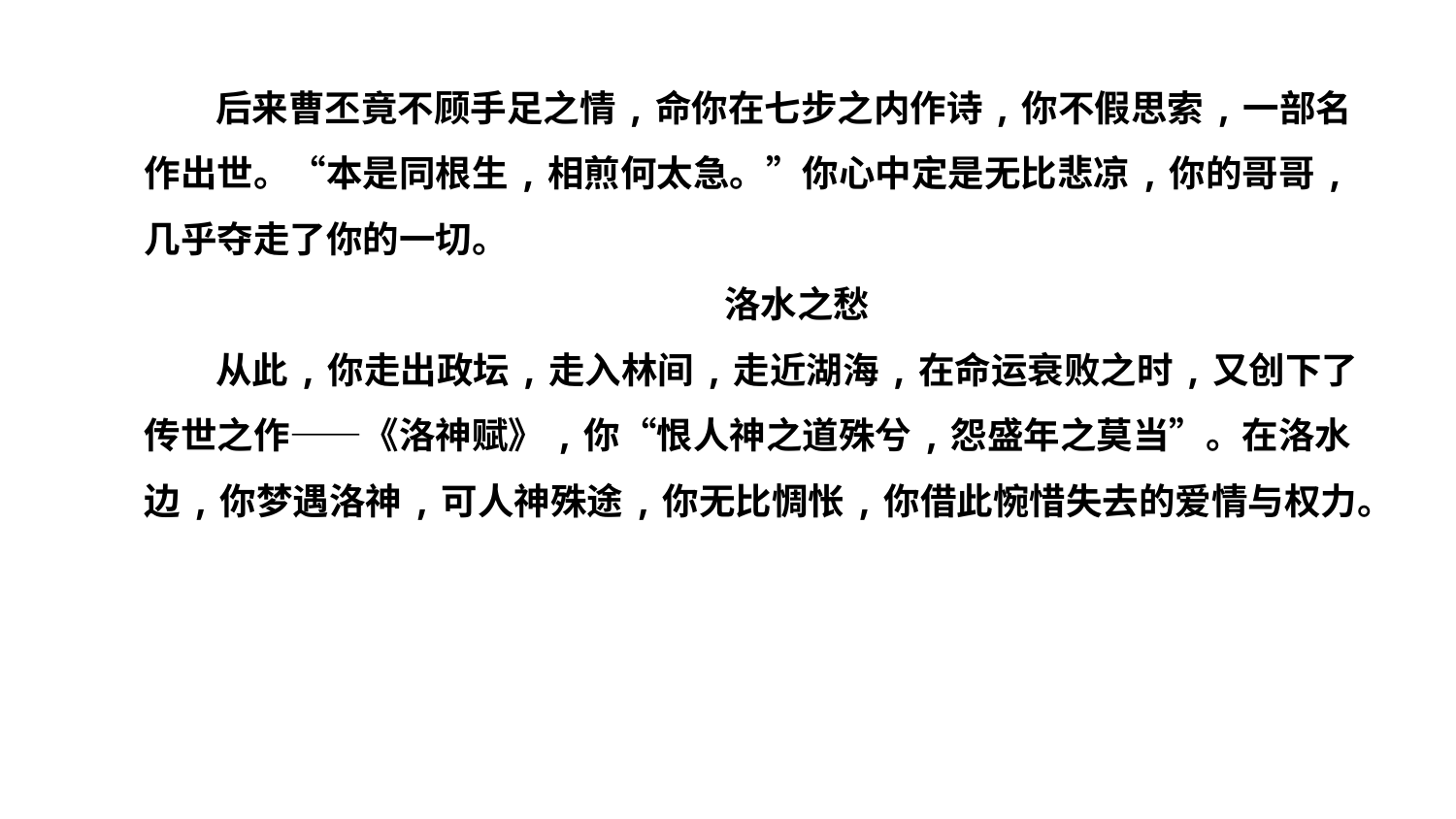

后来曹丕竟不顾手足之情,命你在七步之内作诗,你不假思索,一部名作出世。“本是同根生,相煎何太急。”你心中定是无比悲凉,你的哥哥,几乎夺走了你的一切。
洛水之愁
从此,你走出政坛,走入林间,走近湖海,在命运衰败之时,又创下了传世之作——《洛神赋》,你“恨人神之道殊兮,怨盛年之莫当”。在洛水边,你梦遇洛神,可人神殊途,你无比惆怅,你借此惋惜失去的爱情与权力。